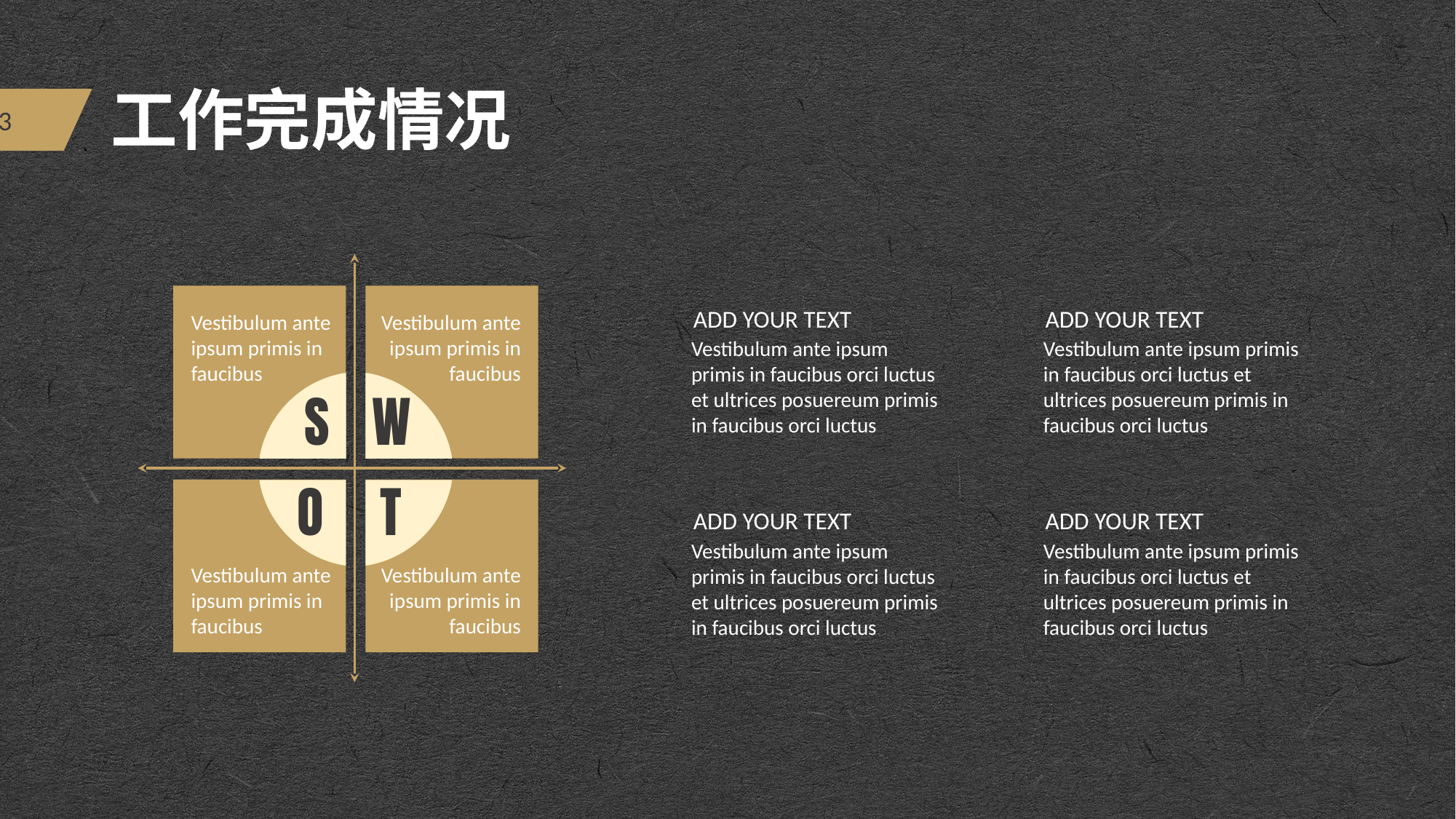

# 工作完成情况

ADD YOUR TEXT
ADD YOUR TEXT
Vestibulum ante ipsum primis in faucibus
Vestibulum ante ipsum primis in faucibus
Vestibulum ante ipsum primis in faucibus orci luctus et ultrices posuereum primis in faucibus orci luctus
Vestibulum ante ipsum primis in faucibus orci luctus et ultrices posuereum primis in faucibus orci luctus

S
W
O
T

ADD YOUR TEXT
ADD YOUR TEXT
Vestibulum ante ipsum primis in faucibus orci luctus et ultrices posuereum primis in faucibus orci luctus
Vestibulum ante ipsum primis in faucibus orci luctus et ultrices posuereum primis in faucibus orci luctus
Vestibulum ante ipsum primis in faucibus
Vestibulum ante ipsum primis in faucibus